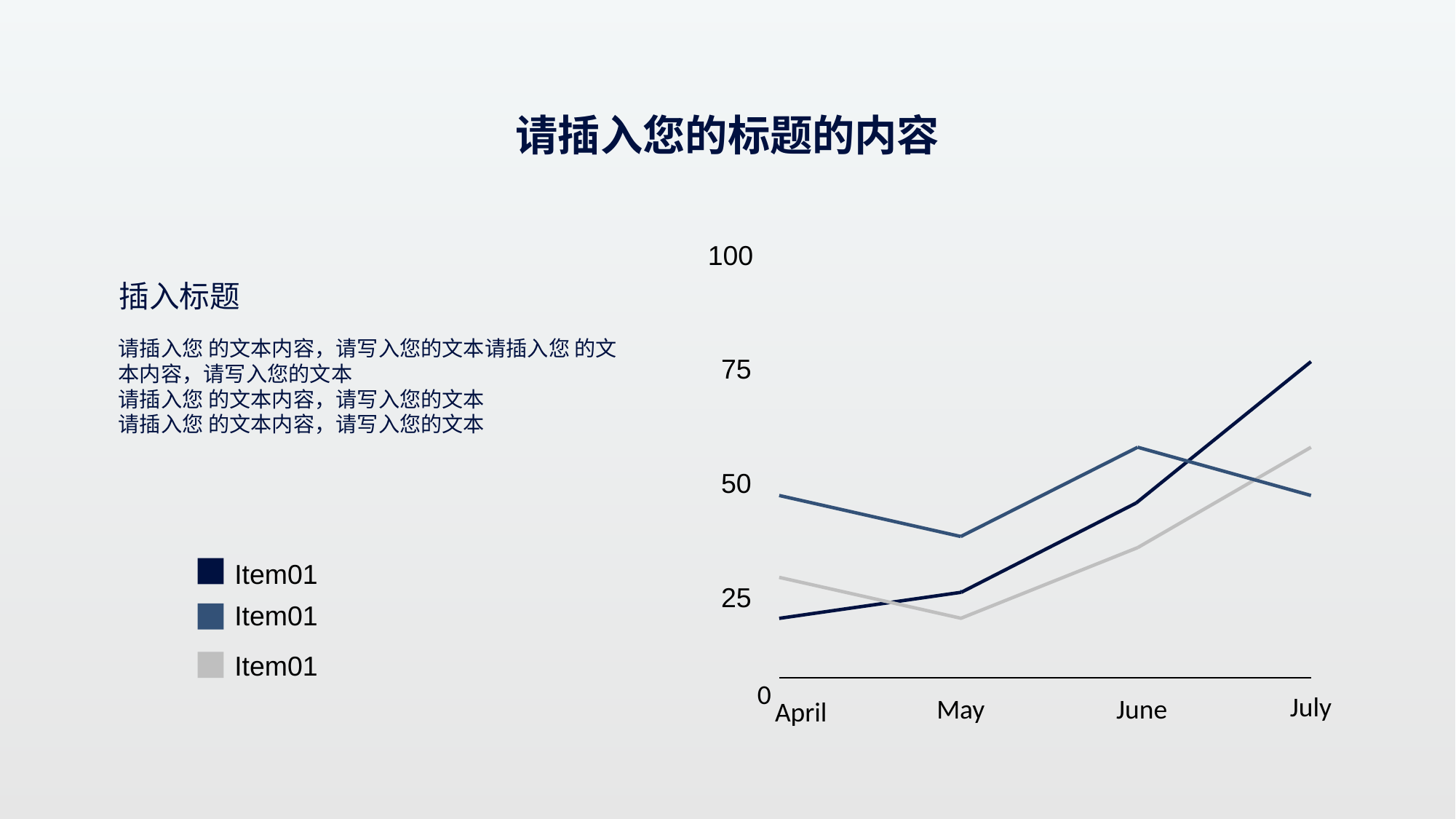

100
插入标题

请插入您 的文本内容，请写入您的文本请插入您 的文本内容，请写入您的文本
请插入您 的文本内容，请写入您的文本
请插入您 的文本内容，请写入您的文本

75

50
Item01

25
Item01

Item01

0
July
June
May
April